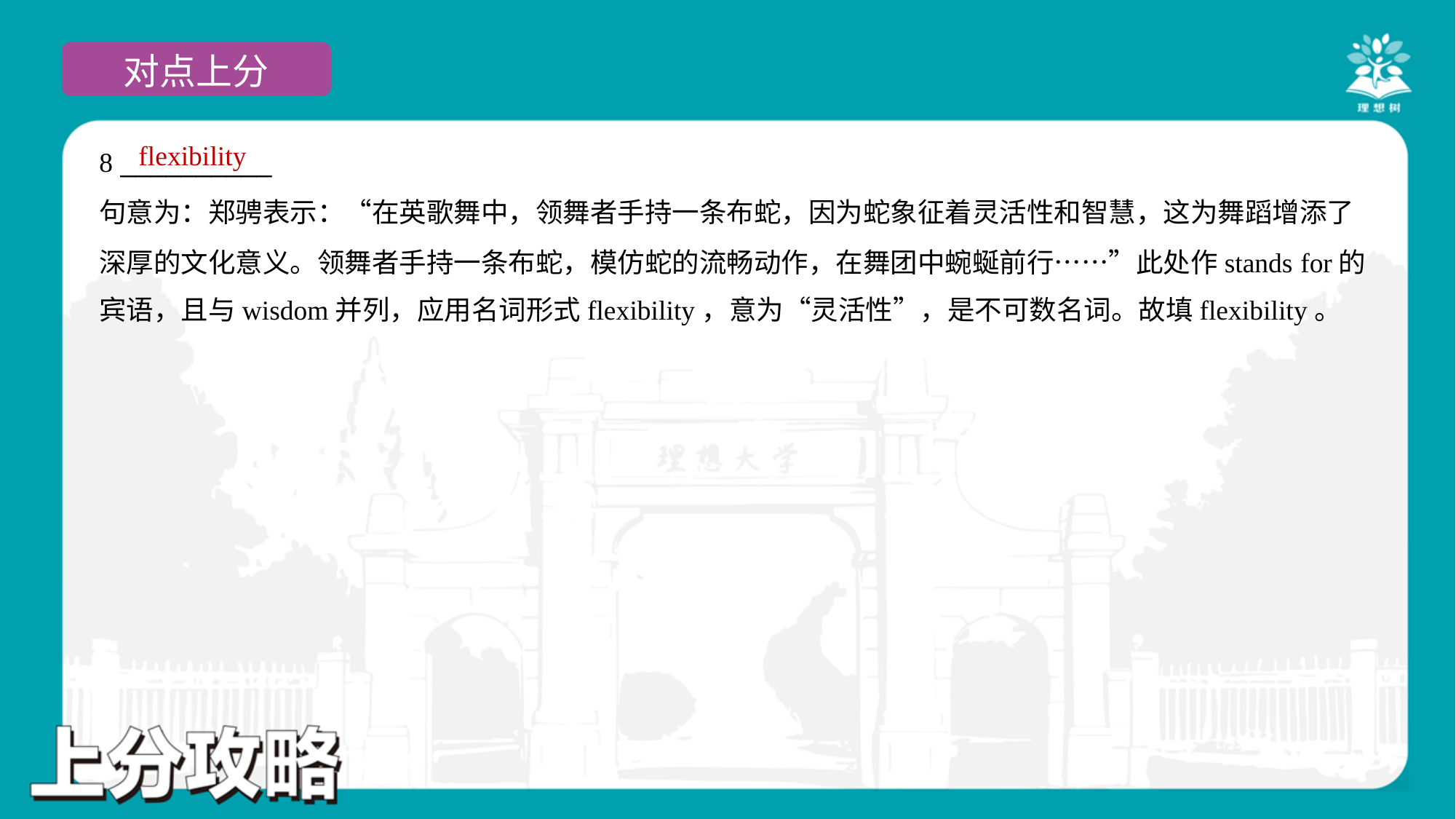

flexibility
8 __________
句意为：郑骋表示：“在英歌舞中，领舞者手持一条布蛇，因为蛇象征着灵活性和智慧，这为舞蹈增添了
深厚的文化意义。领舞者手持一条布蛇，模仿蛇的流畅动作，在舞团中蜿蜒前行……”此处作stands for的
宾语，且与wisdom并列，应用名词形式flexibility，意为“灵活性”，是不可数名词。故填flexibility。